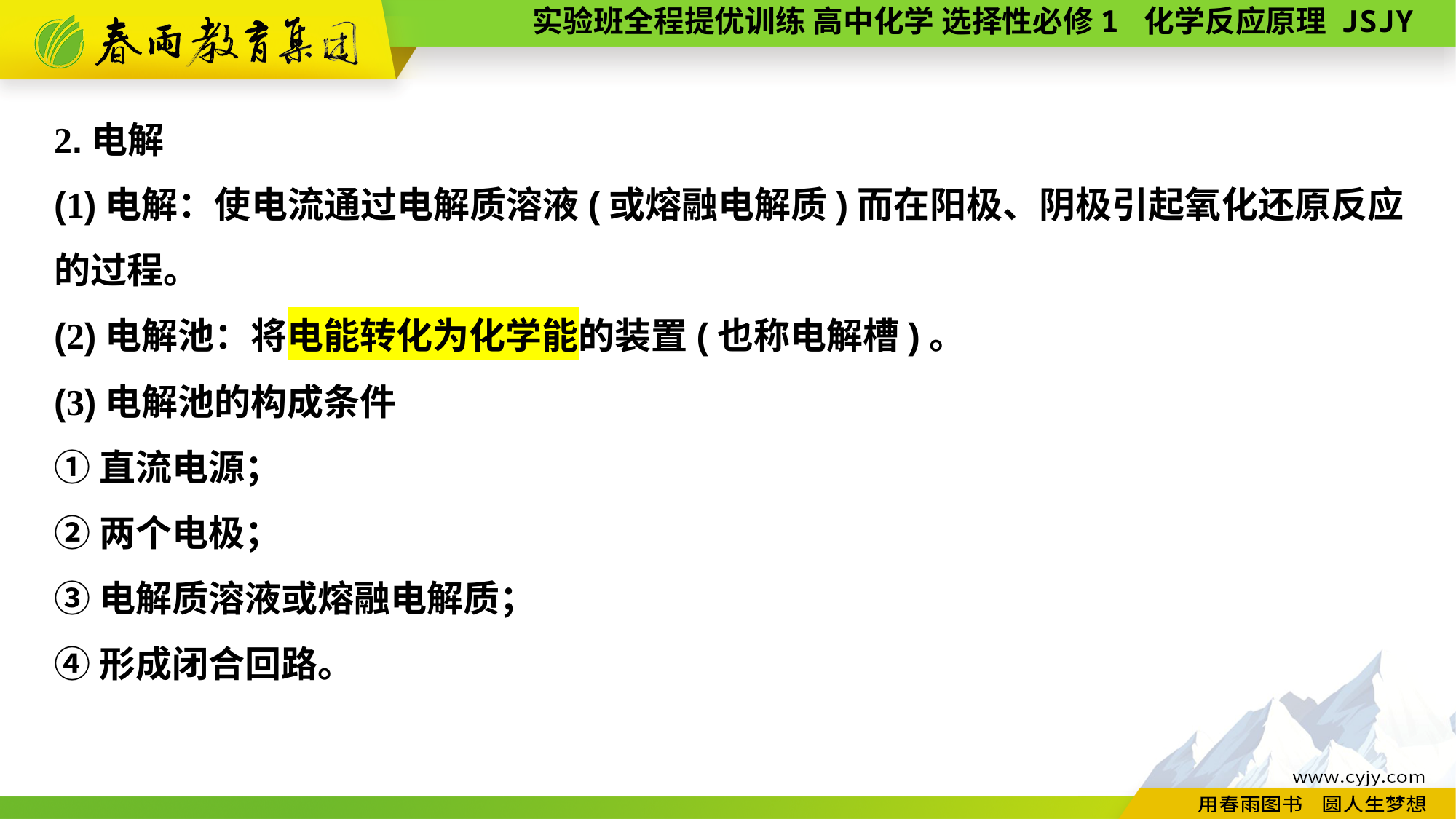

2.电解
(1)电解：使电流通过电解质溶液(或熔融电解质)而在阳极、阴极引起氧化还原反应的过程。
(2)电解池：将电能转化为化学能的装置(也称电解槽)。
(3)电解池的构成条件
①直流电源；
②两个电极；
③电解质溶液或熔融电解质；
④形成闭合回路。